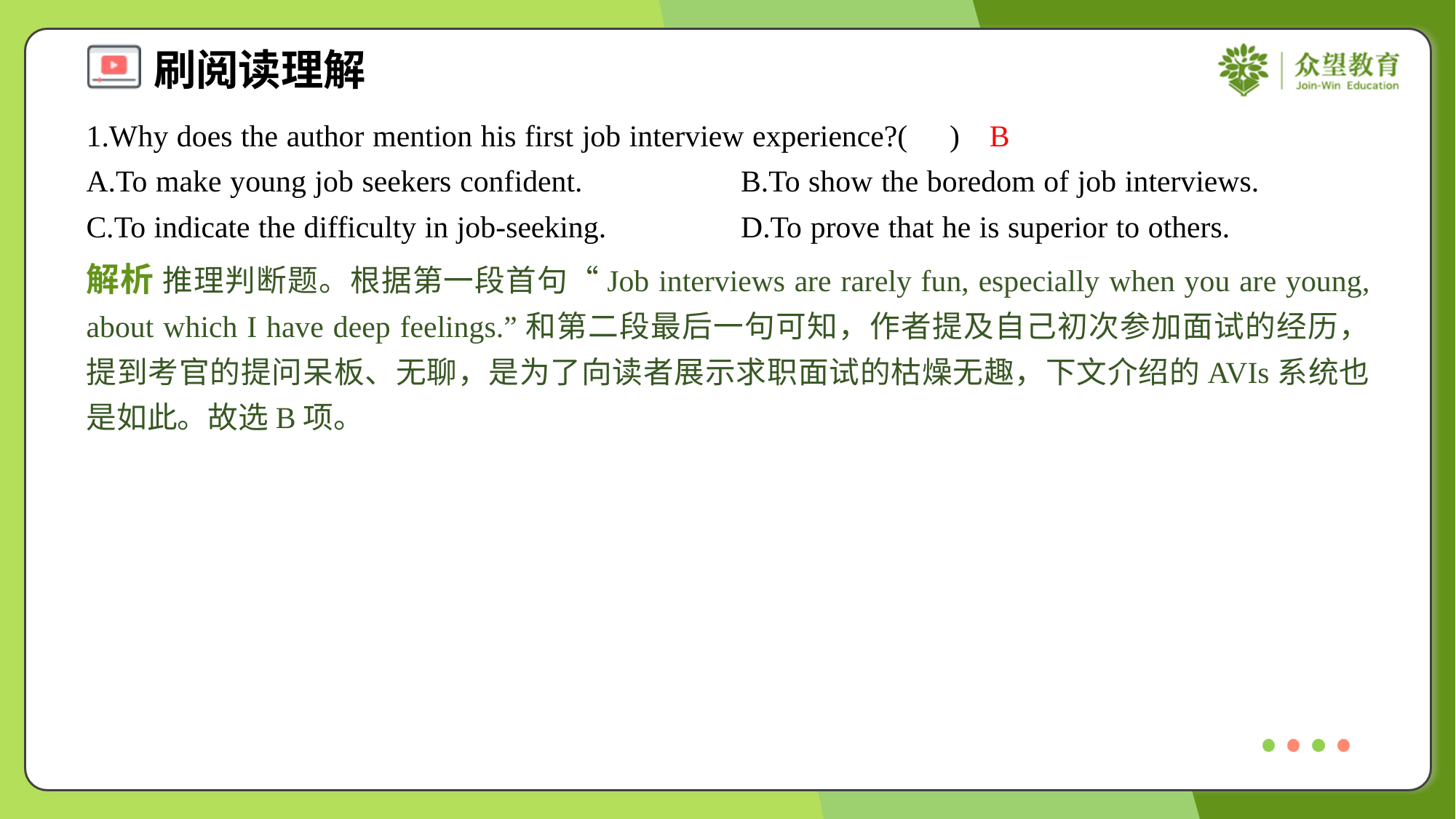

1.Why does the author mention his first job interview experience?(     )
B
A.To make young job seekers confident.	B.To show the boredom of job interviews.
C.To indicate the difficulty in job-seeking.	D.To prove that he is superior to others.
解析 推理判断题。根据第一段首句“Job interviews are rarely fun, especially when you are young, about which I have deep feelings.”和第二段最后一句可知，作者提及自己初次参加面试的经历，提到考官的提问呆板、无聊，是为了向读者展示求职面试的枯燥无趣，下文介绍的AVIs系统也是如此。故选B项。